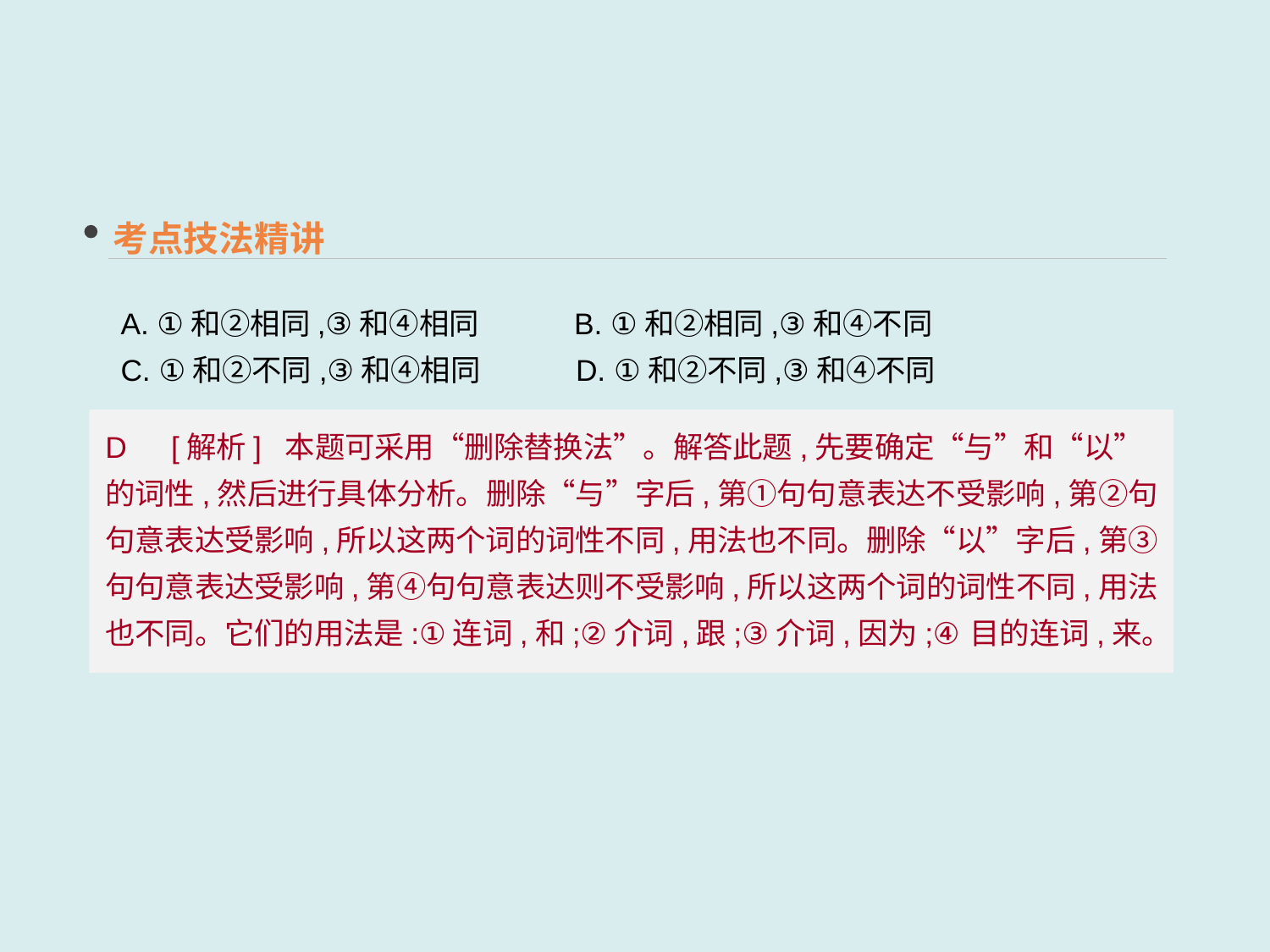

考点技法精讲

A. ①和②相同,③和④相同             B. ①和②相同,③和④不同
C. ①和②不同,③和④相同             D. ①和②不同,③和④不同

D　[解析]  本题可采用“删除替换法”。解答此题,先要确定“与”和“以”的词性,然后进行具体分析。删除“与”字后,第①句句意表达不受影响,第②句句意表达受影响,所以这两个词的词性不同,用法也不同。删除“以”字后,第③句句意表达受影响,第④句句意表达则不受影响,所以这两个词的词性不同,用法也不同。它们的用法是:①连词,和;②介词,跟;③介词,因为;④目的连词,来。